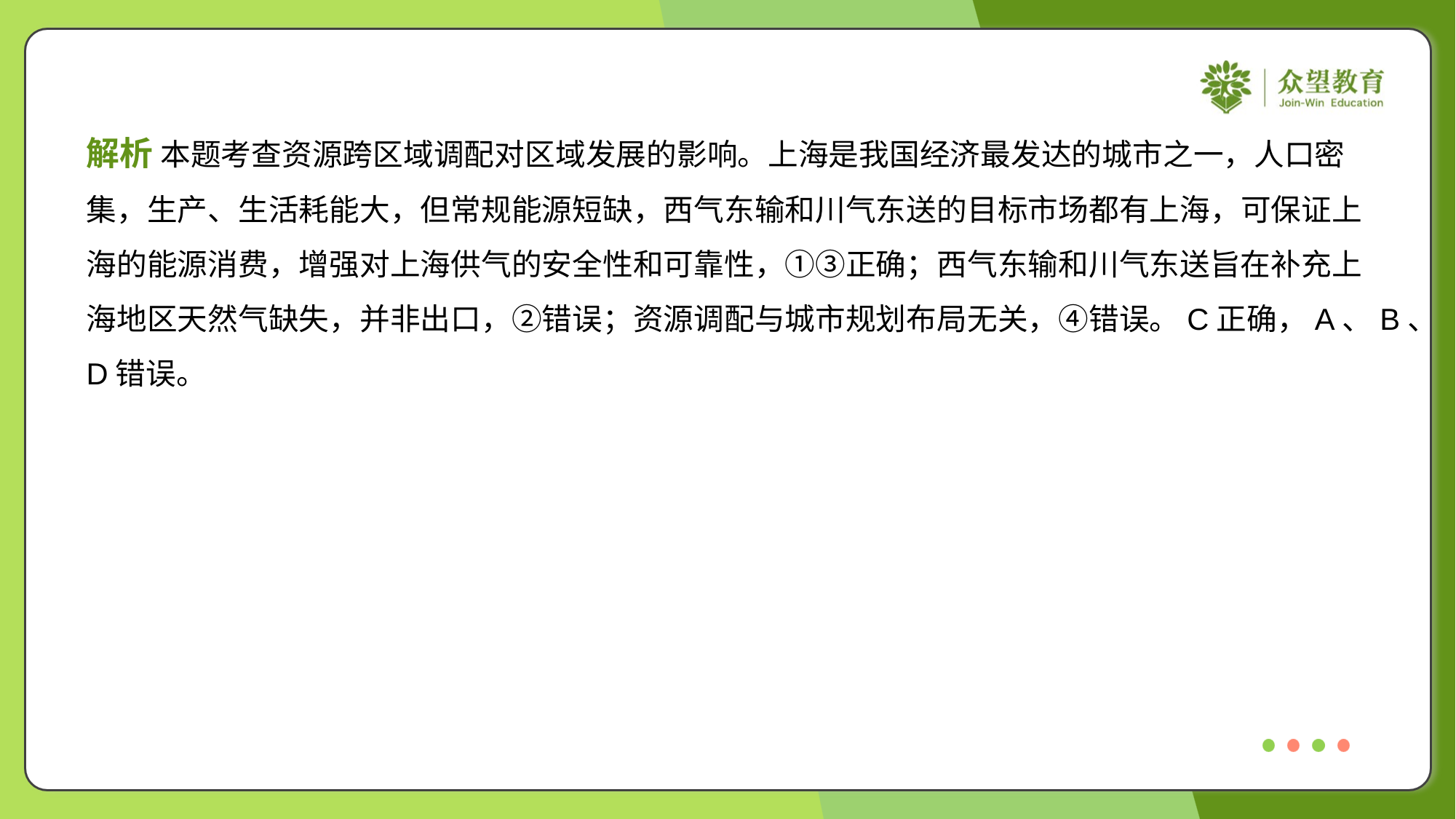

解析 本题考查资源跨区域调配对区域发展的影响。上海是我国经济最发达的城市之一，人口密
集，生产、生活耗能大，但常规能源短缺，西气东输和川气东送的目标市场都有上海，可保证上
海的能源消费，增强对上海供气的安全性和可靠性，①③正确；西气东输和川气东送旨在补充上
海地区天然气缺失，并非出口，②错误；资源调配与城市规划布局无关，④错误。C正确，A、B、
D错误。